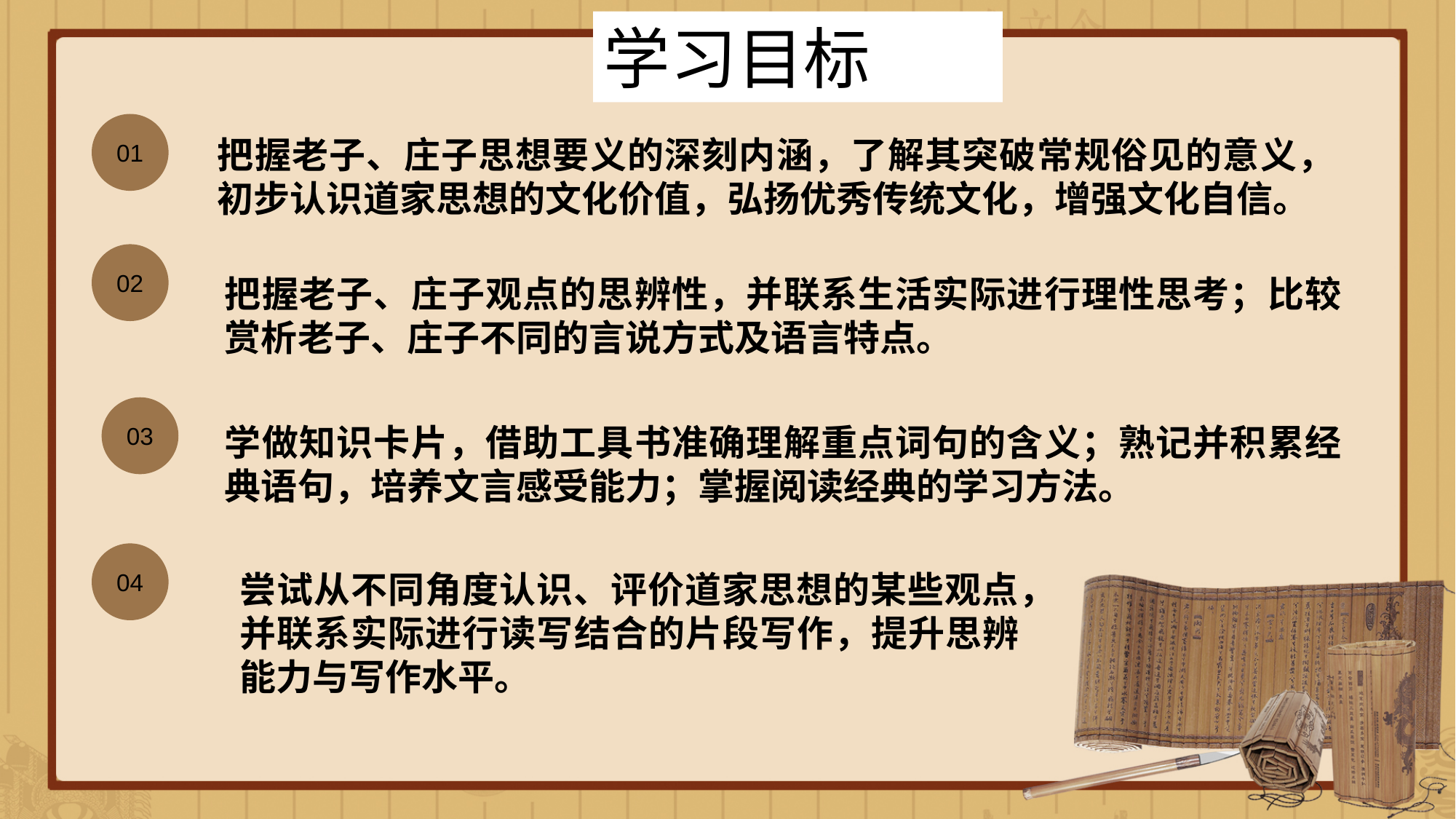

学习目标
01
把握老子、庄子思想要义的深刻内涵，了解其突破常规俗见的意义，初步认识道家思想的文化价值，弘扬优秀传统文化，增强文化自信。
02
把握老子、庄子观点的思辨性，并联系生活实际进行理性思考；比较赏析老子、庄子不同的言说方式及语言特点。
03
学做知识卡片，借助工具书准确理解重点词句的含义；熟记并积累经典语句，培养文言感受能力；掌握阅读经典的学习方法。
04
尝试从不同角度认识、评价道家思想的某些观点，并联系实际进行读写结合的片段写作，提升思辨能力与写作水平。